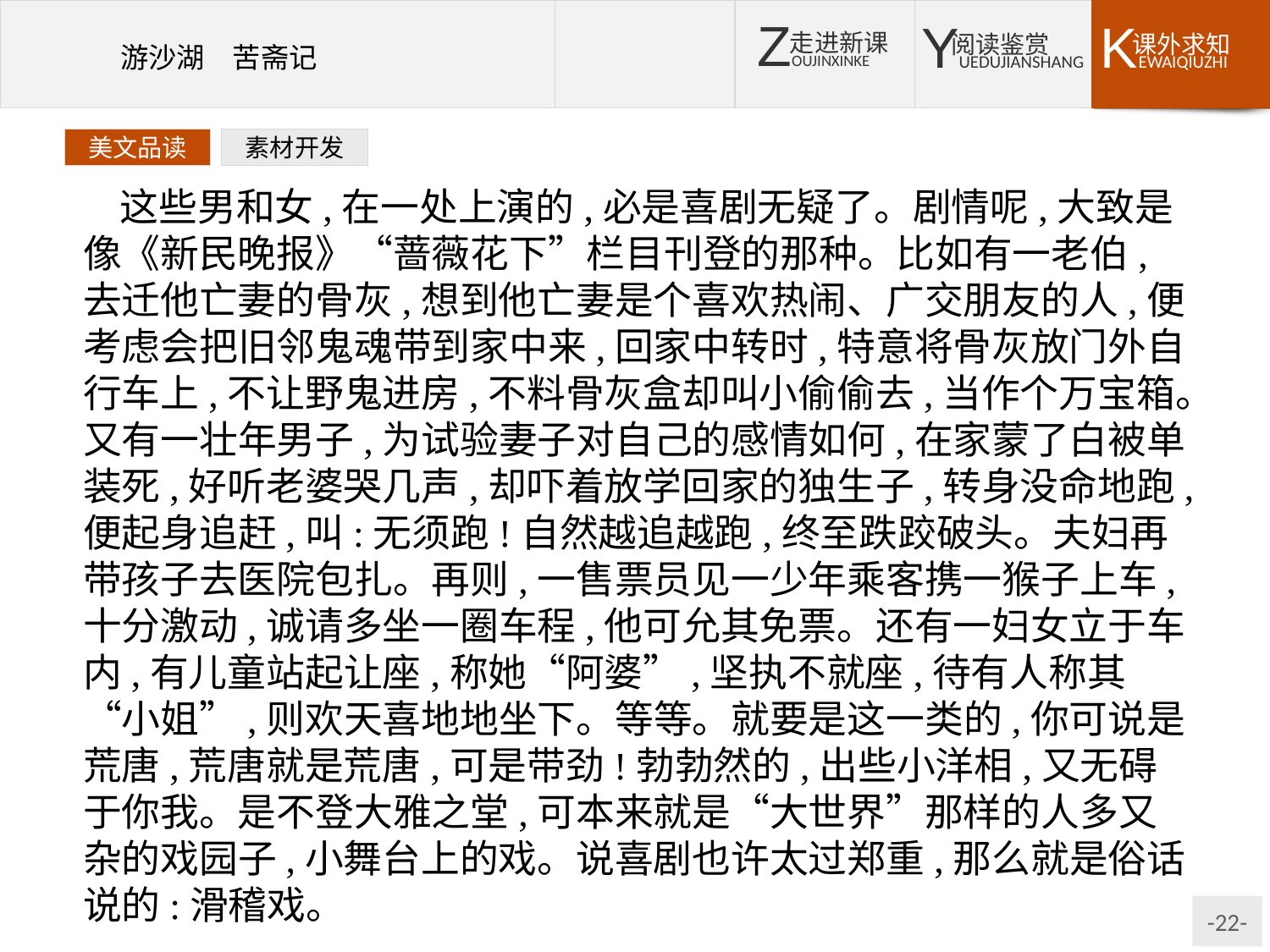

美文品读
素材开发
这些男和女,在一处上演的,必是喜剧无疑了。剧情呢,大致是像《新民晚报》“蔷薇花下”栏目刊登的那种。比如有一老伯,去迁他亡妻的骨灰,想到他亡妻是个喜欢热闹、广交朋友的人,便考虑会把旧邻鬼魂带到家中来,回家中转时,特意将骨灰放门外自行车上,不让野鬼进房,不料骨灰盒却叫小偷偷去,当作个万宝箱。又有一壮年男子,为试验妻子对自己的感情如何,在家蒙了白被单装死,好听老婆哭几声,却吓着放学回家的独生子,转身没命地跑,便起身追赶,叫:无须跑!自然越追越跑,终至跌跤破头。夫妇再带孩子去医院包扎。再则,一售票员见一少年乘客携一猴子上车,十分激动,诚请多坐一圈车程,他可允其免票。还有一妇女立于车内,有儿童站起让座,称她“阿婆”,坚执不就座,待有人称其“小姐”,则欢天喜地地坐下。等等。就要是这一类的,你可说是荒唐,荒唐就是荒唐,可是带劲!勃勃然的,出些小洋相,又无碍于你我。是不登大雅之堂,可本来就是“大世界”那样的人多又杂的戏园子,小舞台上的戏。说喜剧也许太过郑重,那么就是俗话说的:滑稽戏。